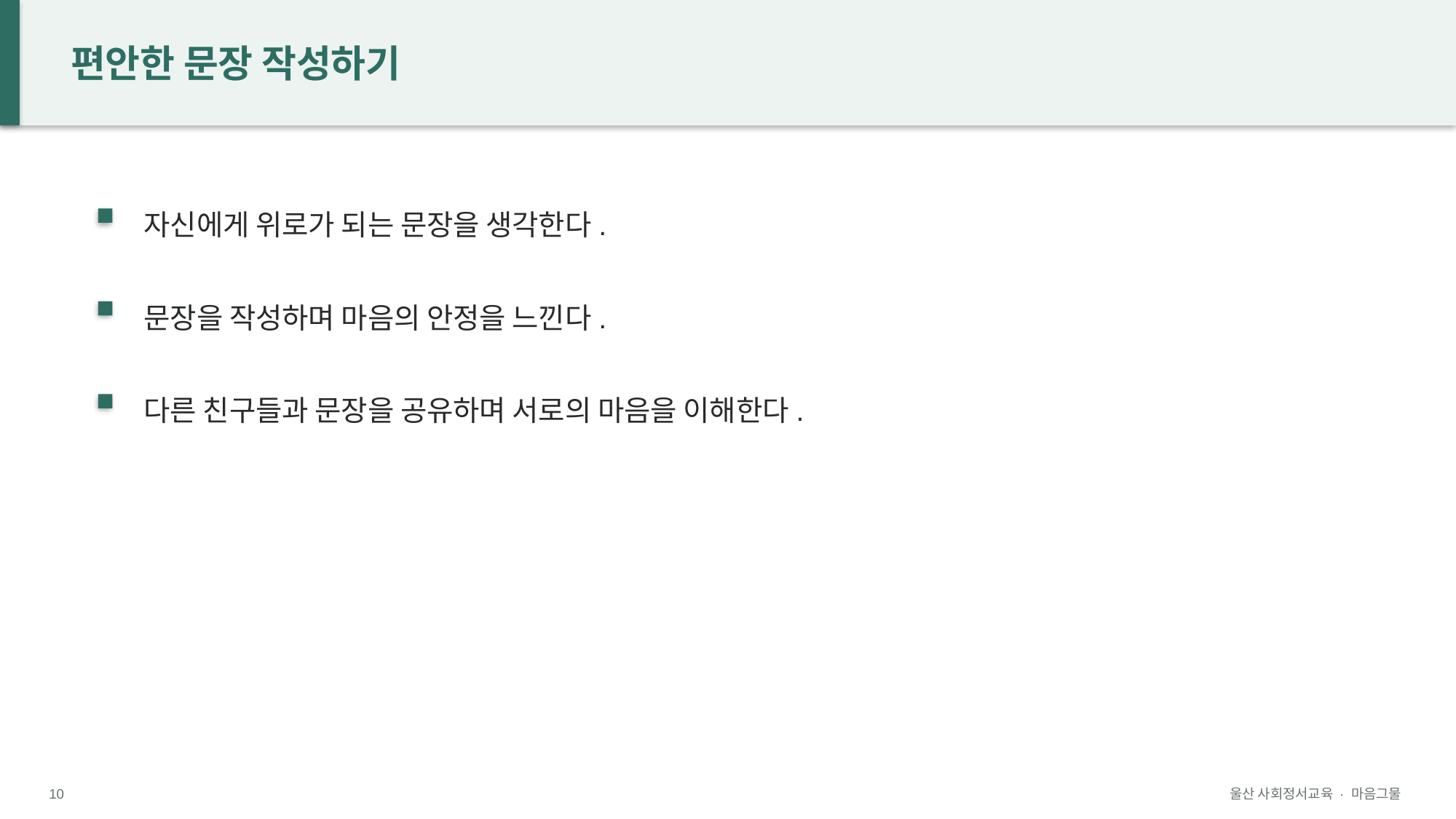

편안한 문장 작성하기
자신에게 위로가 되는 문장을 생각한다.

문장을 작성하며 마음의 안정을 느낀다.

다른 친구들과 문장을 공유하며 서로의 마음을 이해한다.

10
울산 사회정서교육 · 마음그물